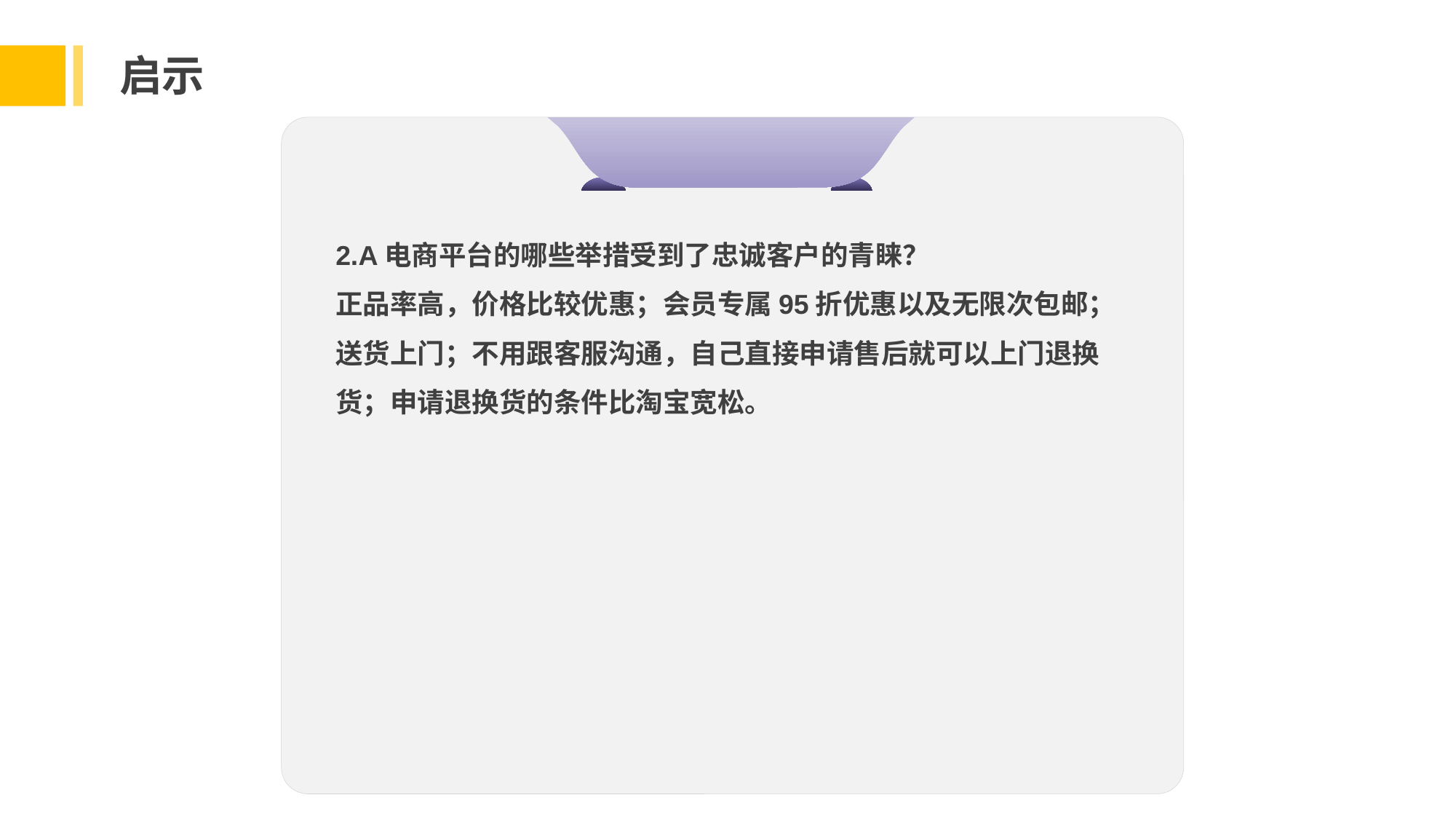

启示

2.A电商平台的哪些举措受到了忠诚客户的青睐？
正品率高，价格比较优惠；会员专属95折优惠以及无限次包邮；送货上门；不用跟客服沟通，自己直接申请售后就可以上门退换货；申请退换货的条件比淘宝宽松。